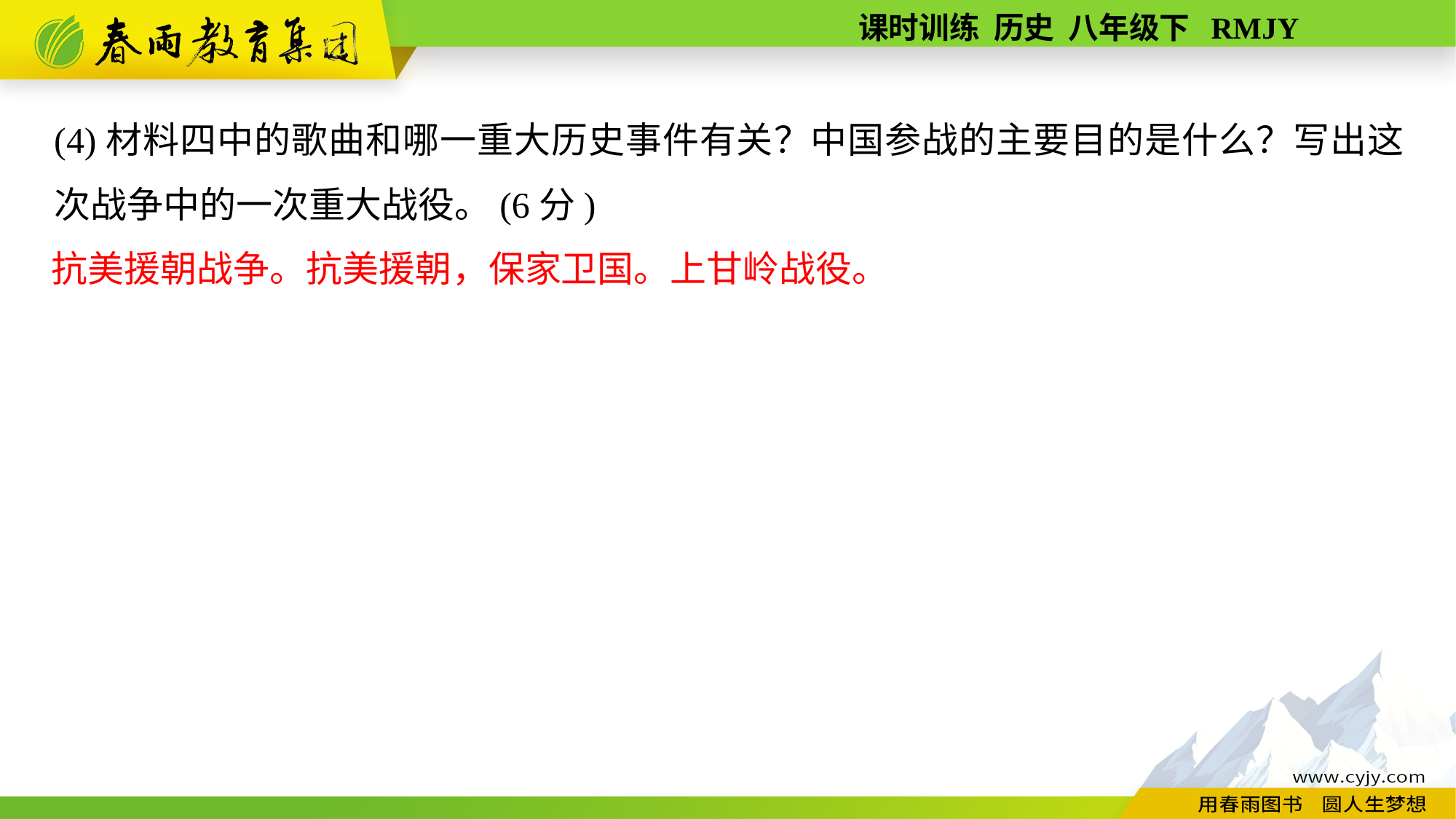

(4)材料四中的歌曲和哪一重大历史事件有关？中国参战的主要目的是什么？写出这次战争中的一次重大战役。(6分)
抗美援朝战争。抗美援朝，保家卫国。上甘岭战役。